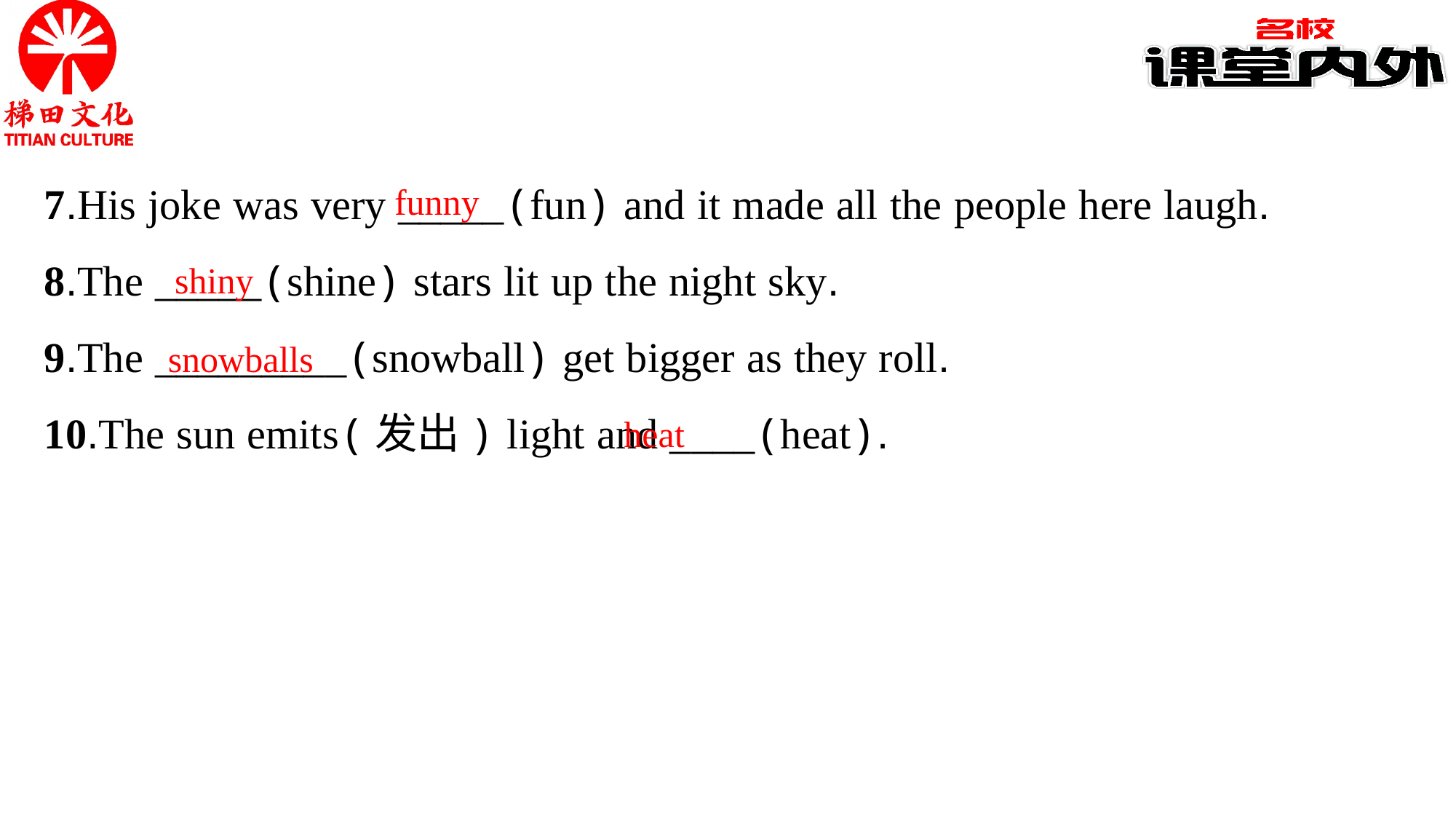

7.His joke was very _____(fun) and it made all the people here laugh.
8.The _____(shine) stars lit up the night sky.
9.The _________(snowball) get bigger as they roll.
10.The sun emits(发出) light and ____(heat).
funny
shiny
snowballs
heat